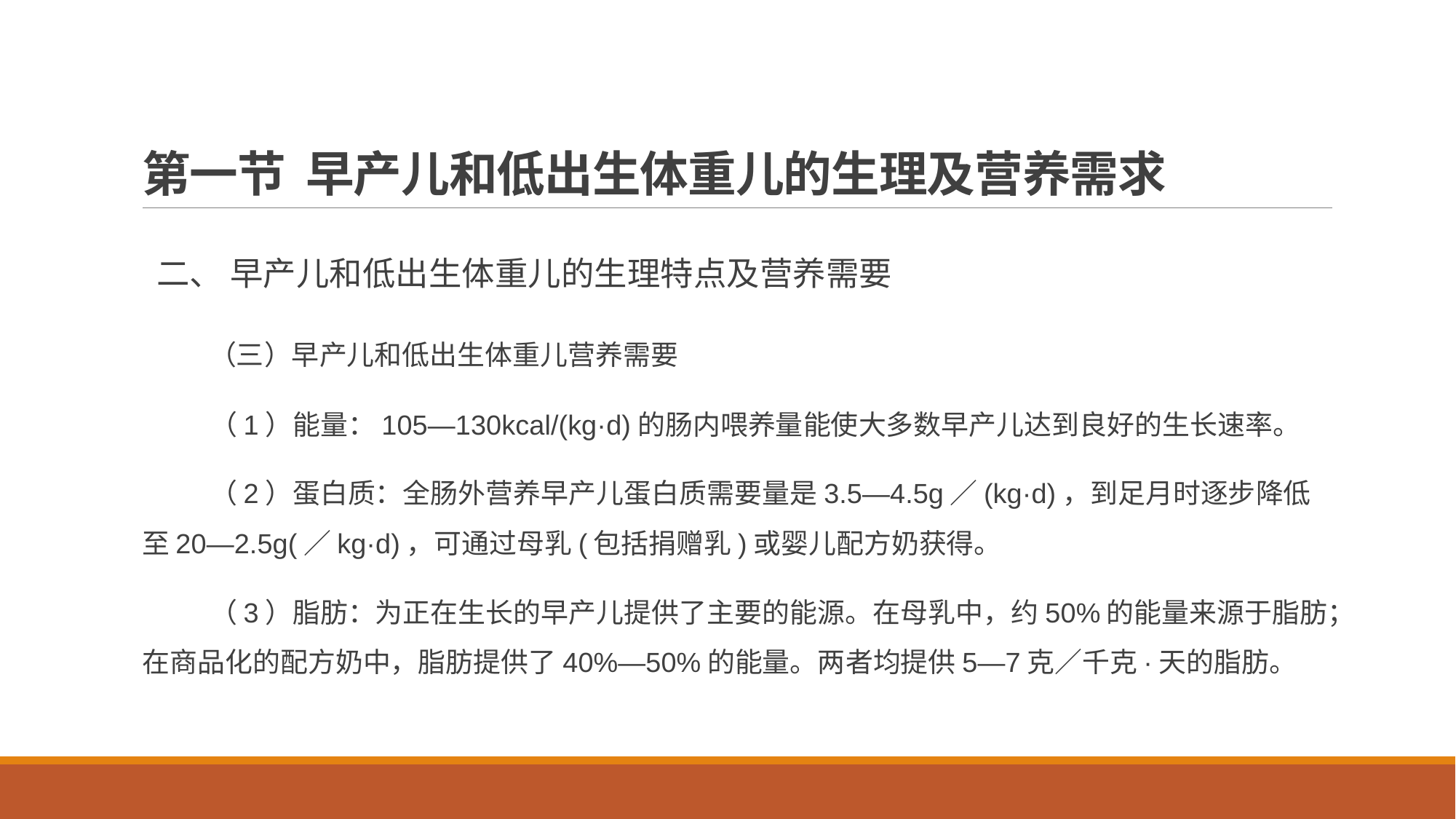

# 第一节  早产儿和低出生体重儿的生理及营养需求
 二、 早产儿和低出生体重儿的生理特点及营养需要
        （三）早产儿和低出生体重儿营养需要
          （1）能量：105—130kcal/(kg·d)的肠内喂养量能使大多数早产儿达到良好的生长速率。
          （2）蛋白质：全肠外营养早产儿蛋白质需要量是3.5—4.5g／(kg·d)，到足月时逐步降低至20—2.5g(／kg·d)，可通过母乳(包括捐赠乳)或婴儿配方奶获得。
          （3）脂肪：为正在生长的早产儿提供了主要的能源。在母乳中，约50%的能量来源于脂肪；在商品化的配方奶中，脂肪提供了40%—50%的能量。两者均提供5—7克／千克·天的脂肪。